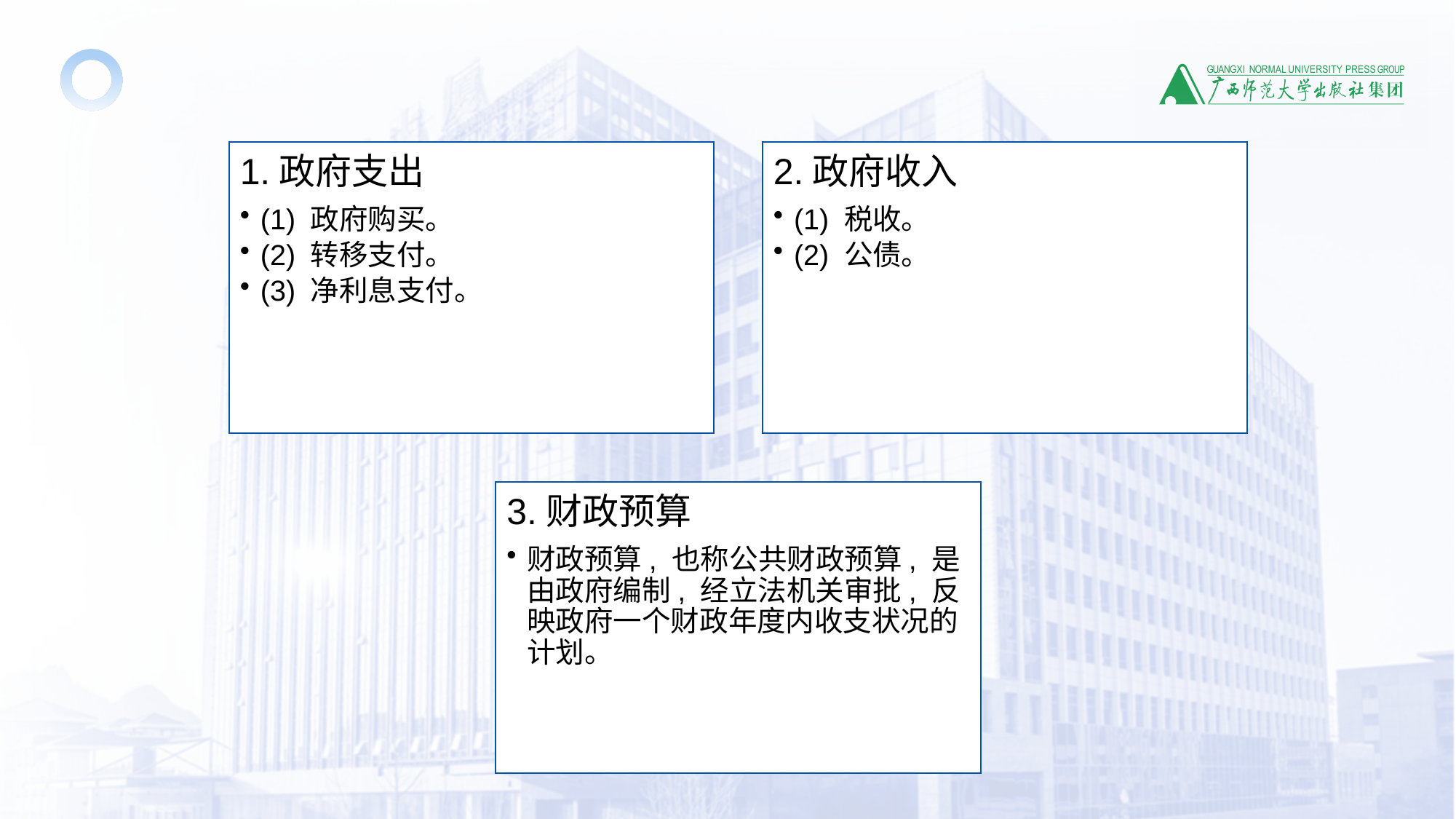

1.政府支出
(1) 政府购买。
(2) 转移支付。
(3) 净利息支付。
2.政府收入
(1) 税收。
(2) 公债。
3.财政预算
财政预算, 也称公共财政预算, 是由政府编制, 经立法机关审批, 反映政府一个财政年度内收支状况的计划。